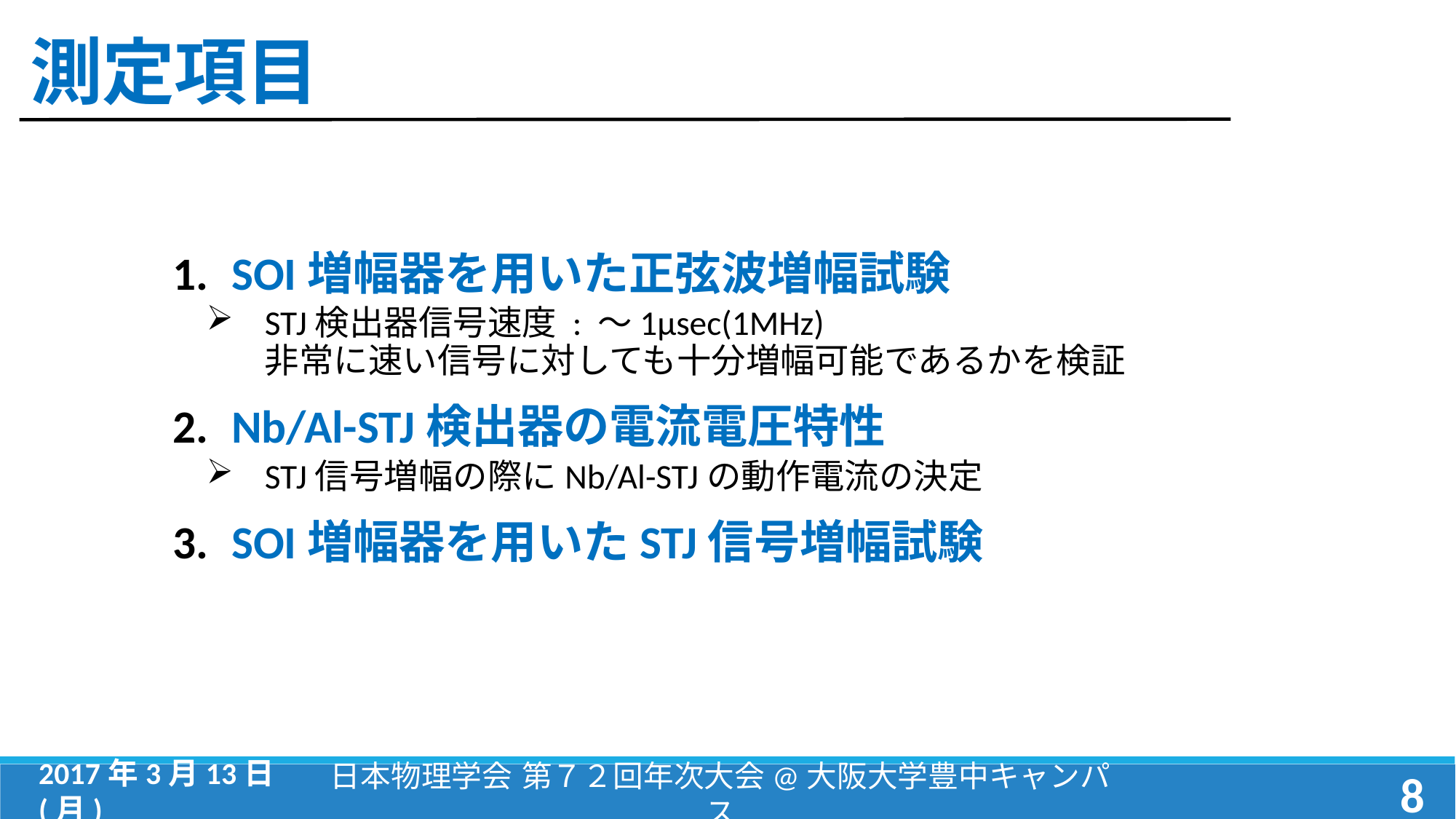

# 測定項目
SOI増幅器を用いた正弦波増幅試験
STJ検出器信号速度 : 〜1μsec(1MHz)
非常に速い信号に対しても十分増幅可能であるかを検証
Nb/Al-STJ検出器の電流電圧特性
STJ信号増幅の際にNb/Al-STJの動作電流の決定
SOI増幅器を用いたSTJ信号増幅試験
2017年3月13日(月)
日本物理学会 第７２回年次大会@大阪大学豊中キャンパス
8